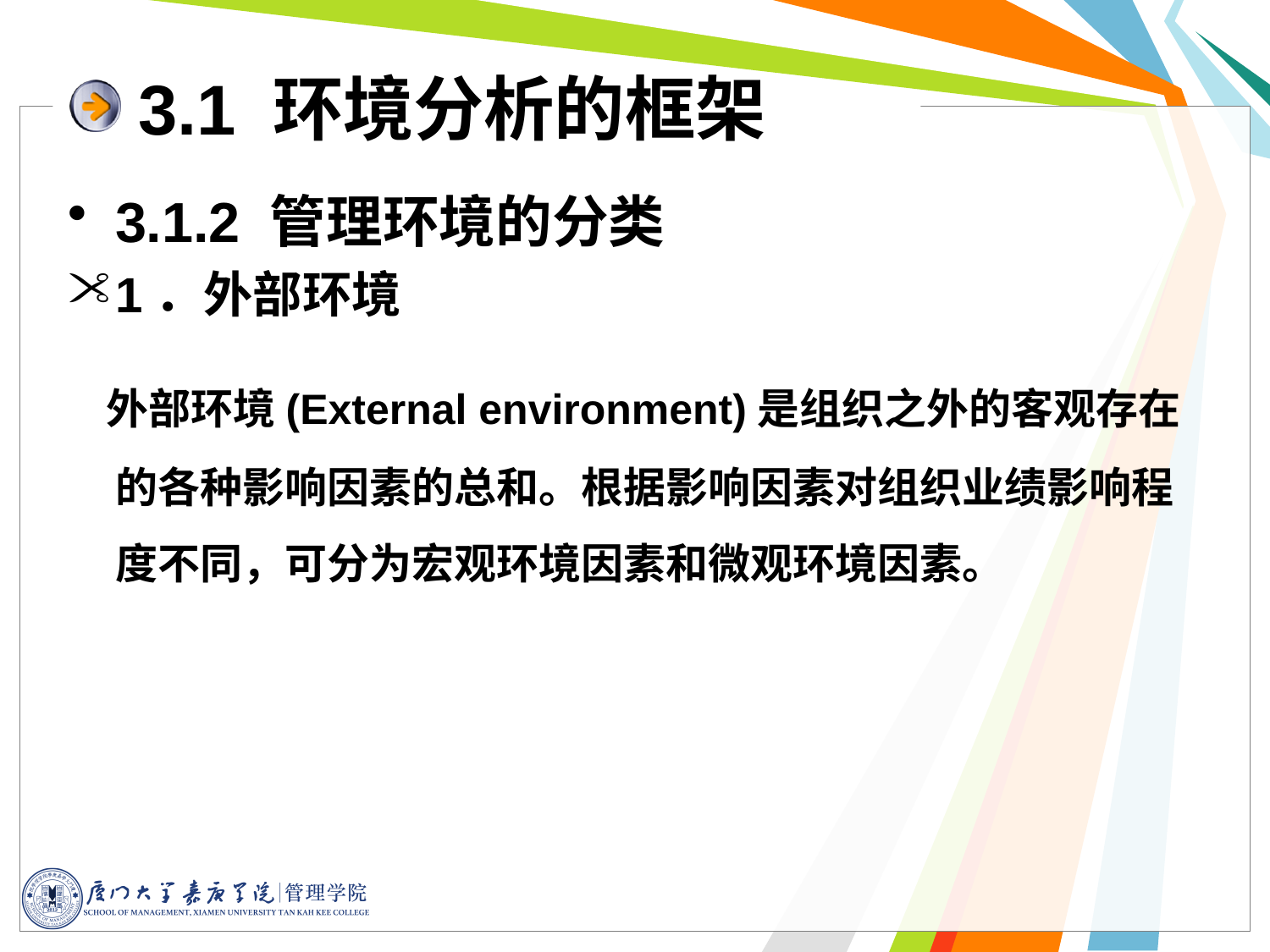

# 3.1 环境分析的框架
3.1.2 管理环境的分类
1．外部环境
  外部环境(External environment)是组织之外的客观存在的各种影响因素的总和。根据影响因素对组织业绩影响程度不同，可分为宏观环境因素和微观环境因素。